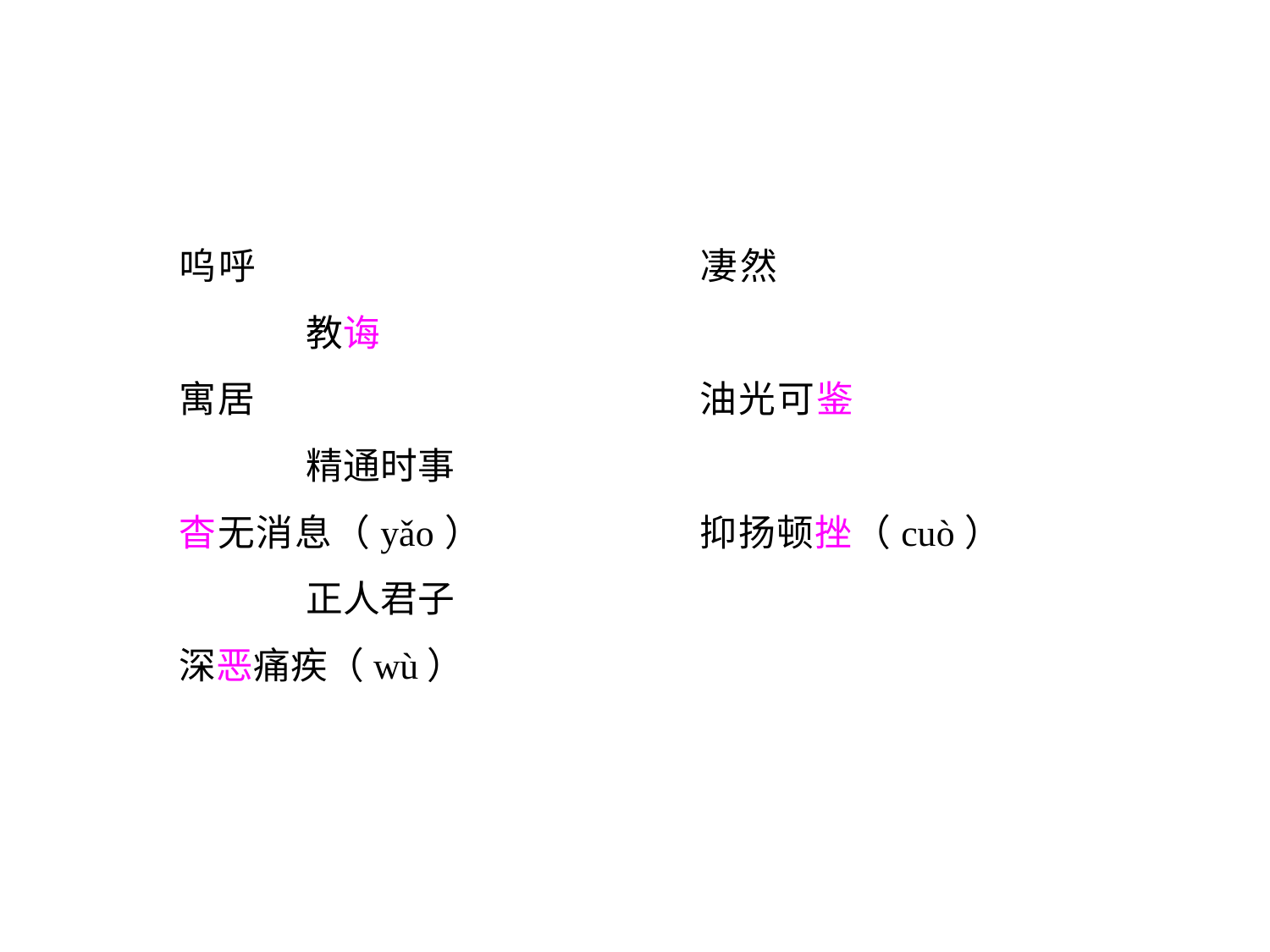

呜呼				凄然				教诲
寓居				油光可鉴			精通时事
杳无消息（yǎo）		抑扬顿挫（cuò）		正人君子
深恶痛疾（wù）